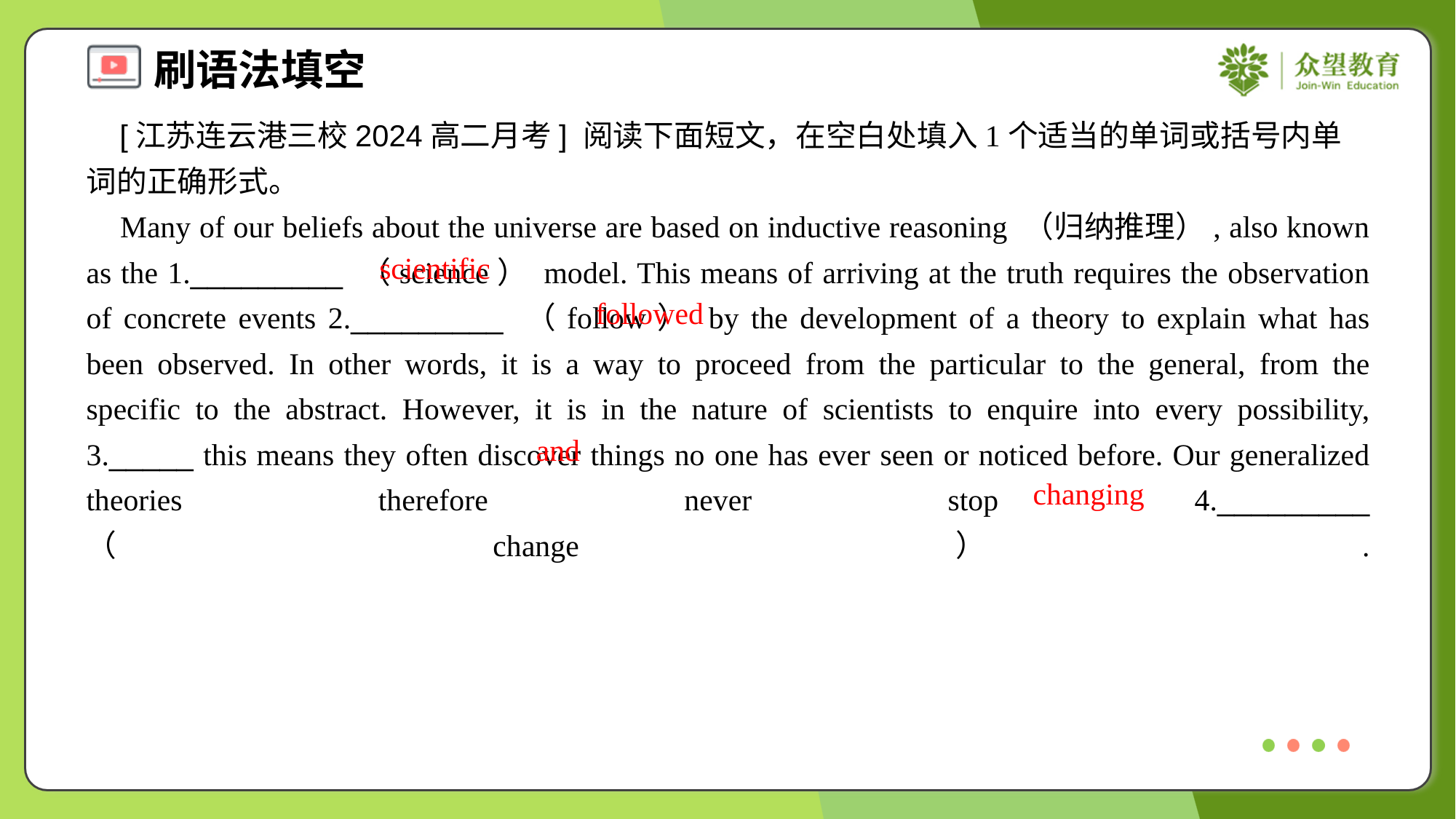

[江苏连云港三校2024高二月考] 阅读下面短文，在空白处填入1个适当的单词或括号内单词的正确形式。
    Many of our beliefs about the universe are based on inductive reasoning （归纳推理）, also known as the 1._________ （science） model. This means of arriving at the truth requires the observation of concrete events 2._________ （follow） by the development of a theory to explain what has been observed. In other words, it is a way to proceed from the particular to the general, from the specific to the abstract. However, it is in the nature of scientists to enquire into every possibility, 3._____ this means they often discover things no one has ever seen or noticed before. Our generalized theories therefore never stop 4._________ （change）.#1.1
scientific
followed
and
changing